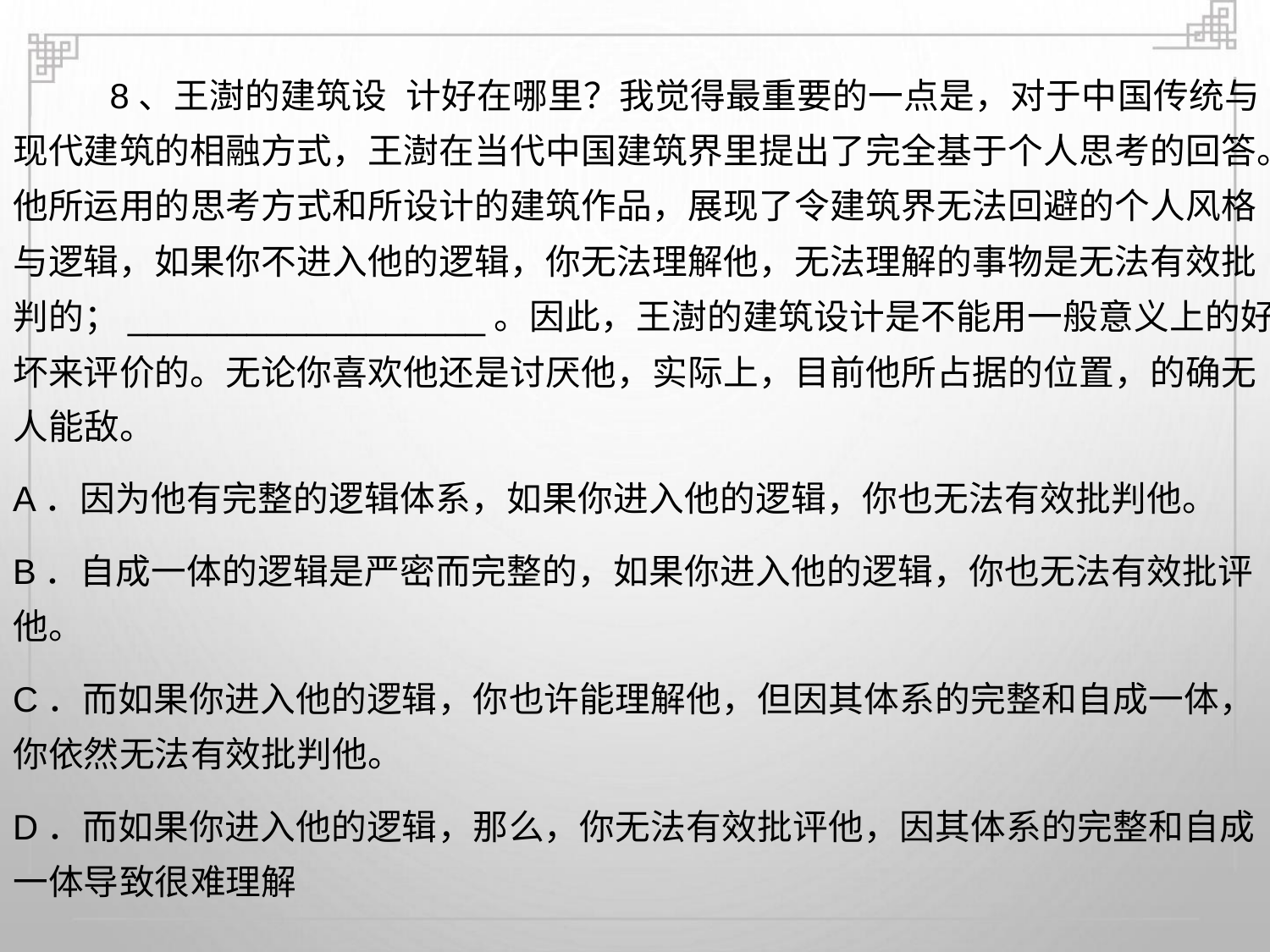

8、王澍的建筑设 计好在哪里？我觉得最重要的一点是，对于中国传统与
现代建筑的相融方式，王澍在当代中国建筑界里提出了完全基于个人思考的回答。
他所运用的思考方式和所设计的建筑作品，展现了令建筑界无法回避的个人风格
与逻辑，如果你不进入他的逻辑，你无法理解他，无法理解的事物是无法有效批
判的；__________________。因此，王澍的建筑设计是不能用一般意义上的好和
坏来评价的。无论你喜欢他还是讨厌他，实际上，目前他所占据的位置，的确无
人能敌。
A．因为他有完整的逻辑体系，如果你进入他的逻辑，你也无法有效批判他。
B．自成一体的逻辑是严密而完整的，如果你进入他的逻辑，你也无法有效批评
他。
C．而如果你进入他的逻辑，你也许能理解他，但因其体系的完整和自成一体，
你依然无法有效批判他。
D．而如果你进入他的逻辑，那么，你无法有效批评他，因其体系的完整和自成
一体导致很难理解